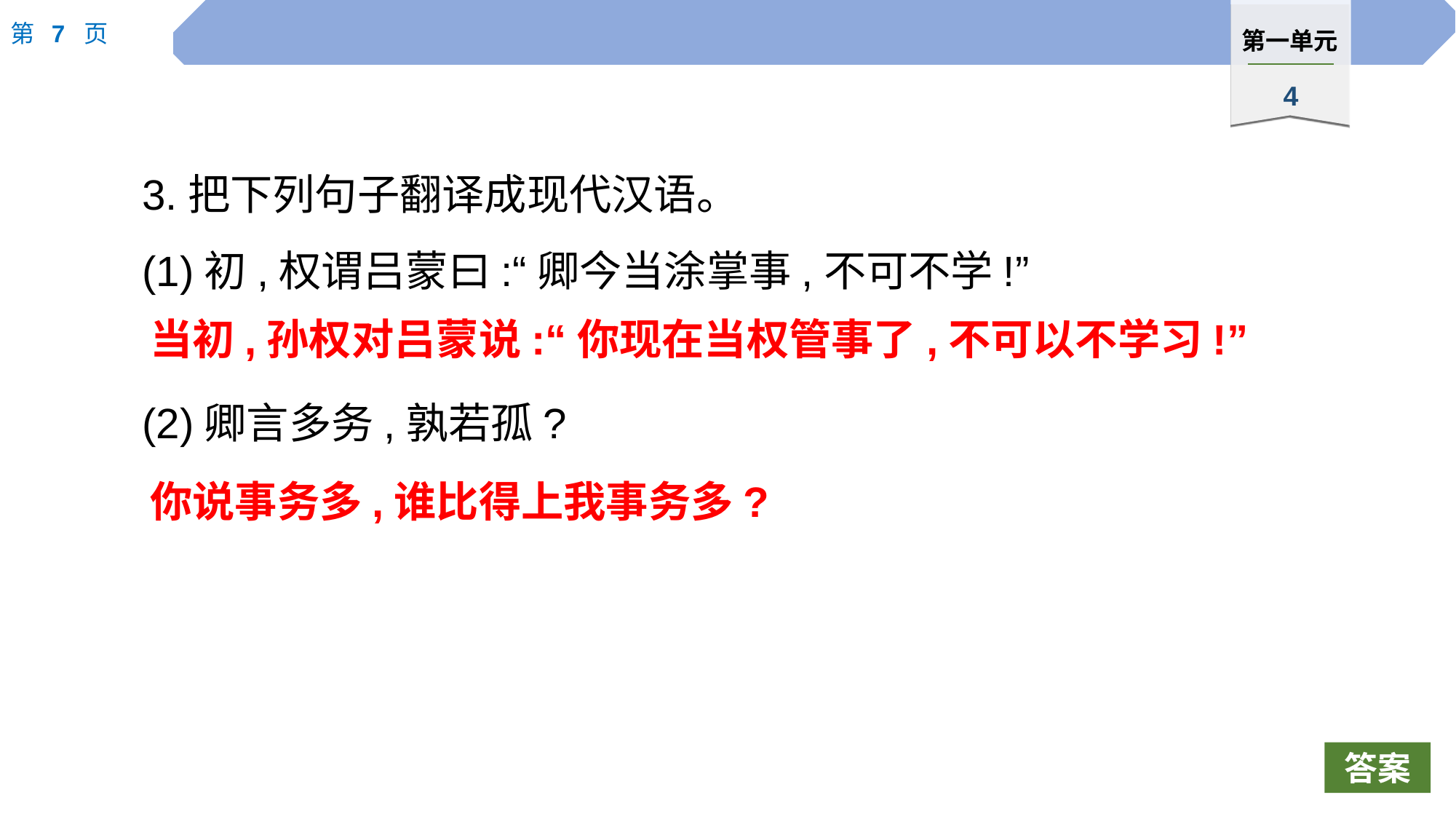

3.把下列句子翻译成现代汉语。
(1)初,权谓吕蒙曰:“卿今当涂掌事,不可不学!”

(2)卿言多务,孰若孤?
当初,孙权对吕蒙说:“你现在当权管事了,不可以不学习!”
你说事务多,谁比得上我事务多?
答案